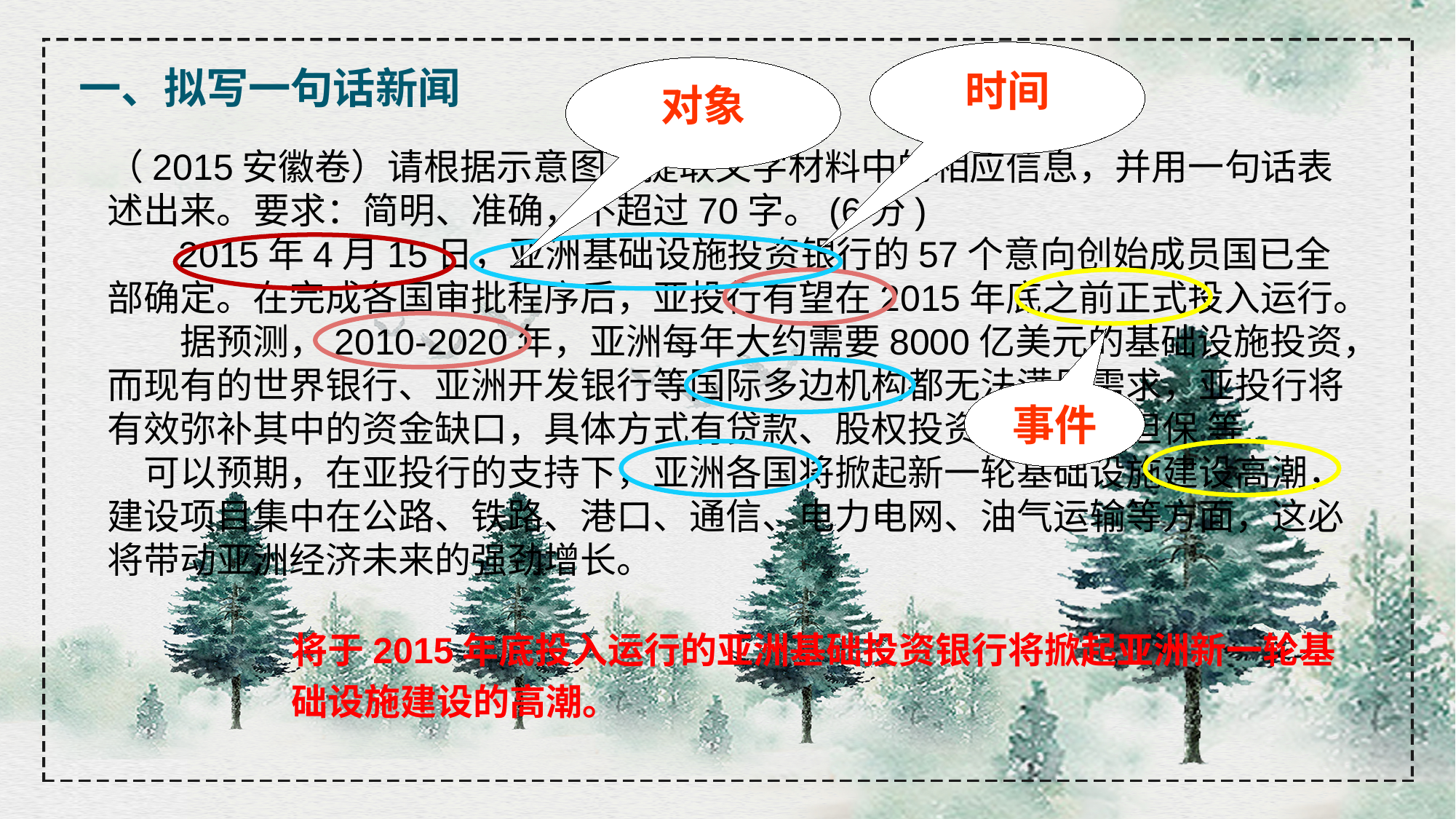

一、拟写一句话新闻
时间
对象
（2015安徽卷）请根据示意图，提取文字材料中的相应信息，并用一句话表述出来。要求：简明、准确，不超过70字。(6分)
       2015年4月15日，亚洲基础设施投资银行的57个意向创始成员国已全部确定。在完成各国审批程序后，亚投行有望在2015年底之前正式投入运行。
　　据预测，2010-2020年，亚洲每年大约需要8000亿美元的基础设施投资，而现有的世界银行、亚洲开发银行等国际多边机构都无法满足需求，亚投行将有效弥补其中的资金缺口，具体方式有贷款、股权投资以及提供担保 等
　可以预期，在亚投行的支持下，亚洲各国将掀起新一轮基础设施建设高潮，建设项目集中在公路、铁路、港口、通信、电力电网、油气运输等方面，这必将带动亚洲经济未来的强劲增长。

事件

将于2015年底投入运行的亚洲基础投资银行将掀起亚洲新一轮基础设施建设的高潮。